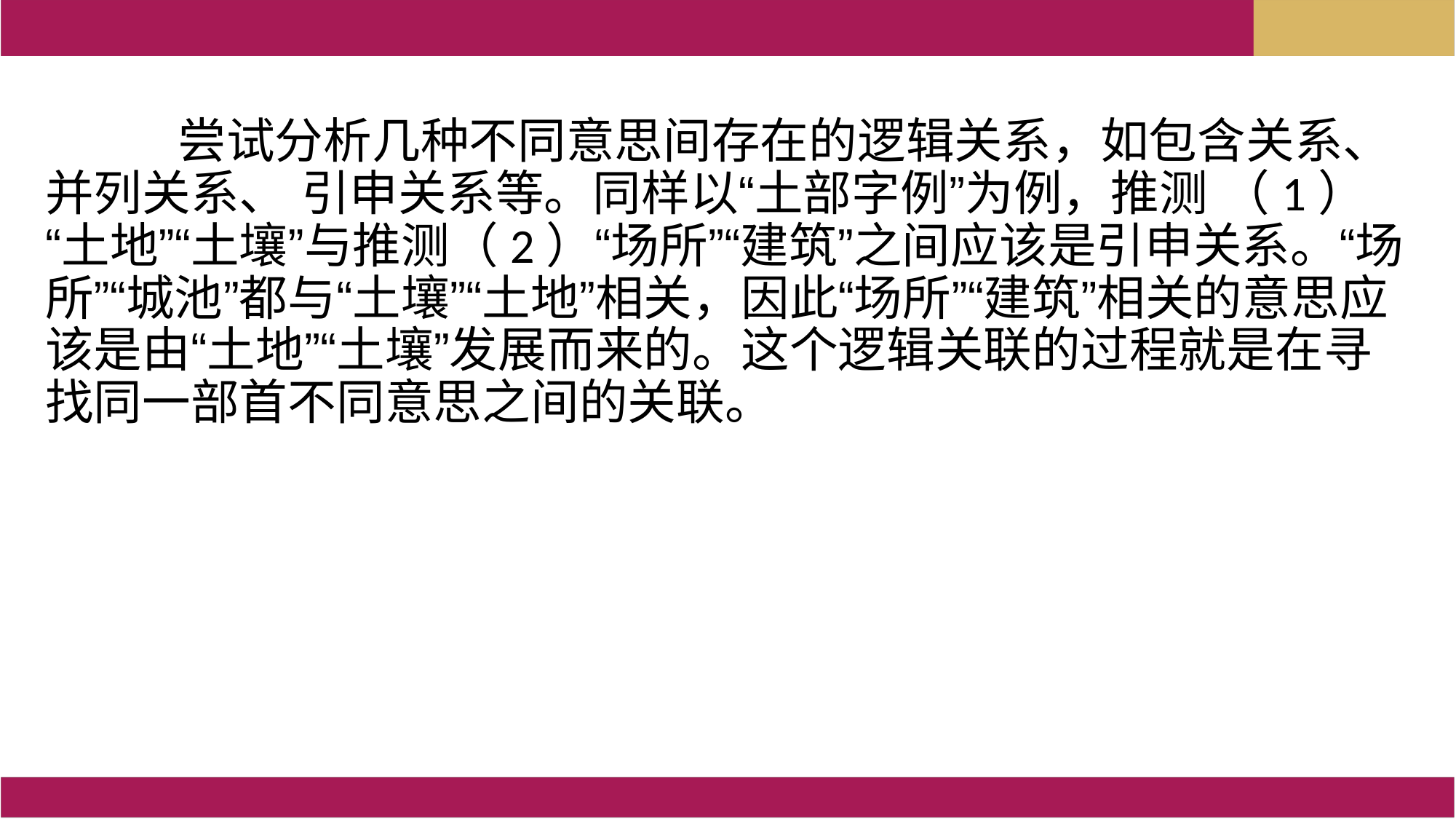

尝试分析几种不同意思间存在的逻辑关系，如包含关系、并列关系、 引申关系等。同样以“土部字例”为例，推测 （1）“土地”“土壤”与推测（2）“场所”“建筑”之间应该是引申关系。“场所”“城池”都与“土壤”“土地”相关，因此“场所”“建筑”相关的意思应该是由“土地”“土壤”发展而来的。这个逻辑关联的过程就是在寻找同一部首不同意思之间的关联。